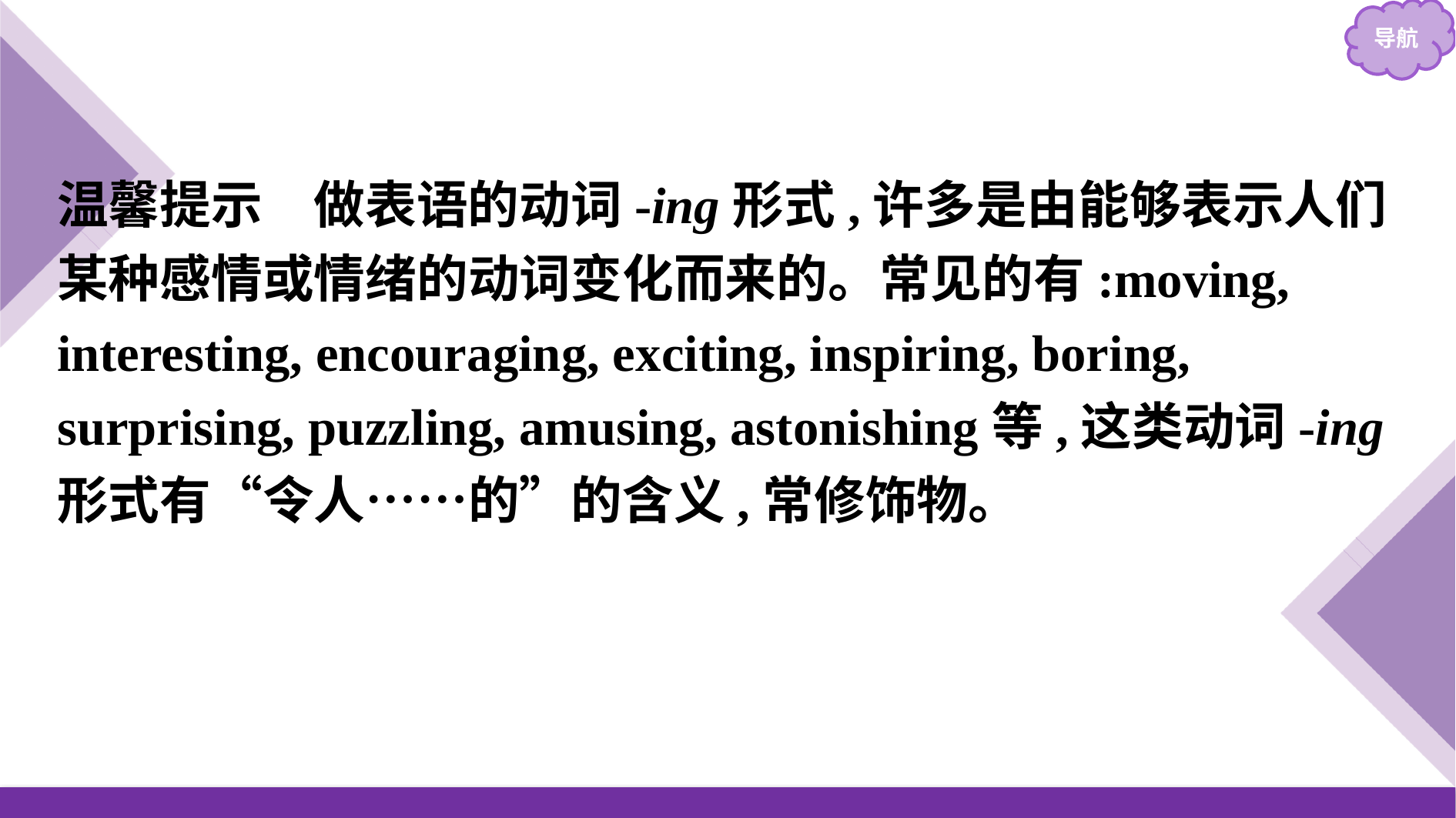

温馨提示　做表语的动词-ing形式,许多是由能够表示人们某种感情或情绪的动词变化而来的。常见的有:moving, interesting, encouraging, exciting, inspiring, boring, surprising, puzzling, amusing, astonishing等,这类动词-ing形式有“令人……的”的含义,常修饰物。